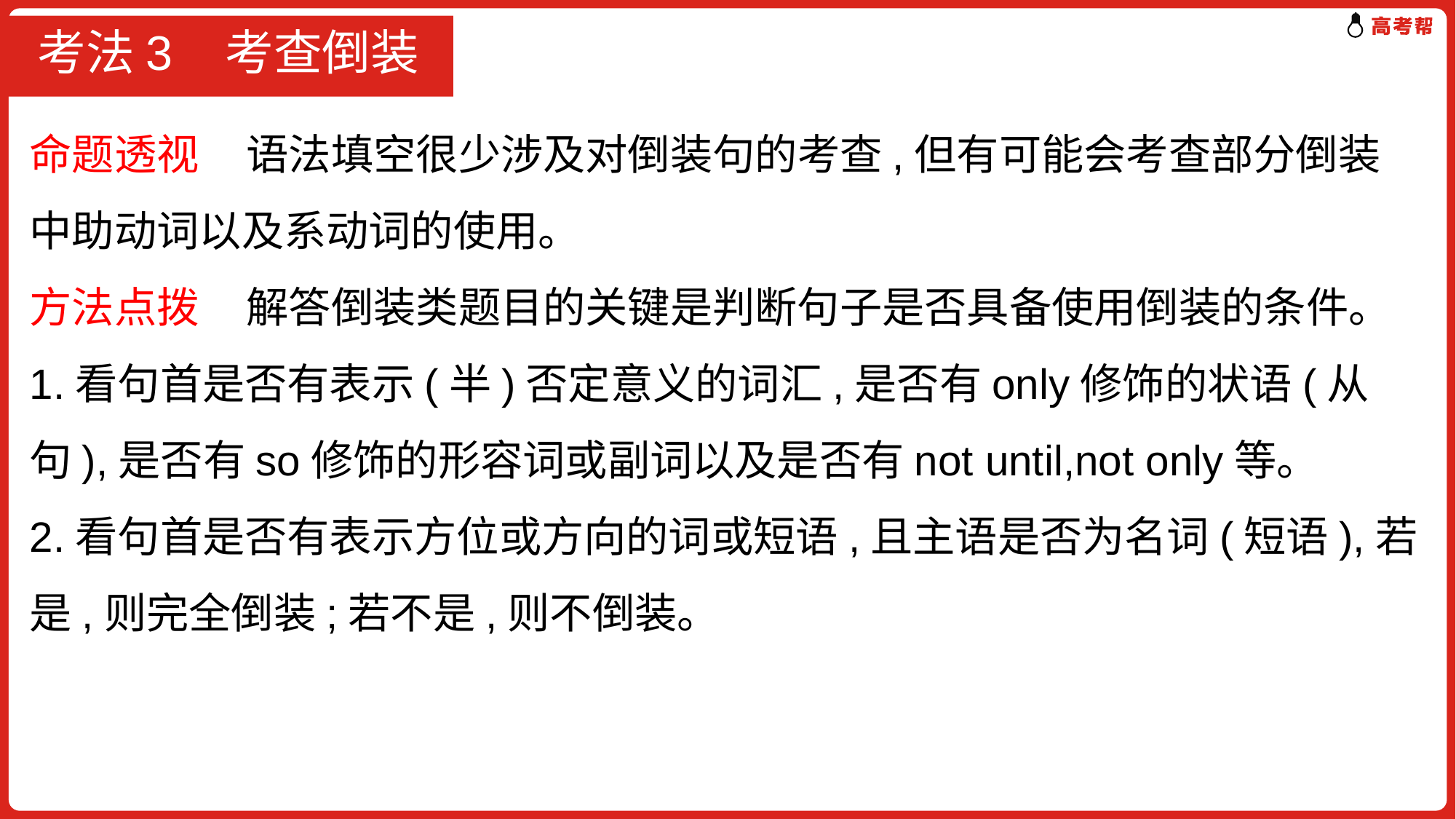

# 考法3   考查倒装
命题透视     语法填空很少涉及对倒装句的考查,但有可能会考查部分倒装中助动词以及系动词的使用。
方法点拨     解答倒装类题目的关键是判断句子是否具备使用倒装的条件。
1.看句首是否有表示(半)否定意义的词汇,是否有only修饰的状语(从句),是否有so修饰的形容词或副词以及是否有not until,not only等。
2.看句首是否有表示方位或方向的词或短语,且主语是否为名词(短语),若是,则完全倒装;若不是,则不倒装。